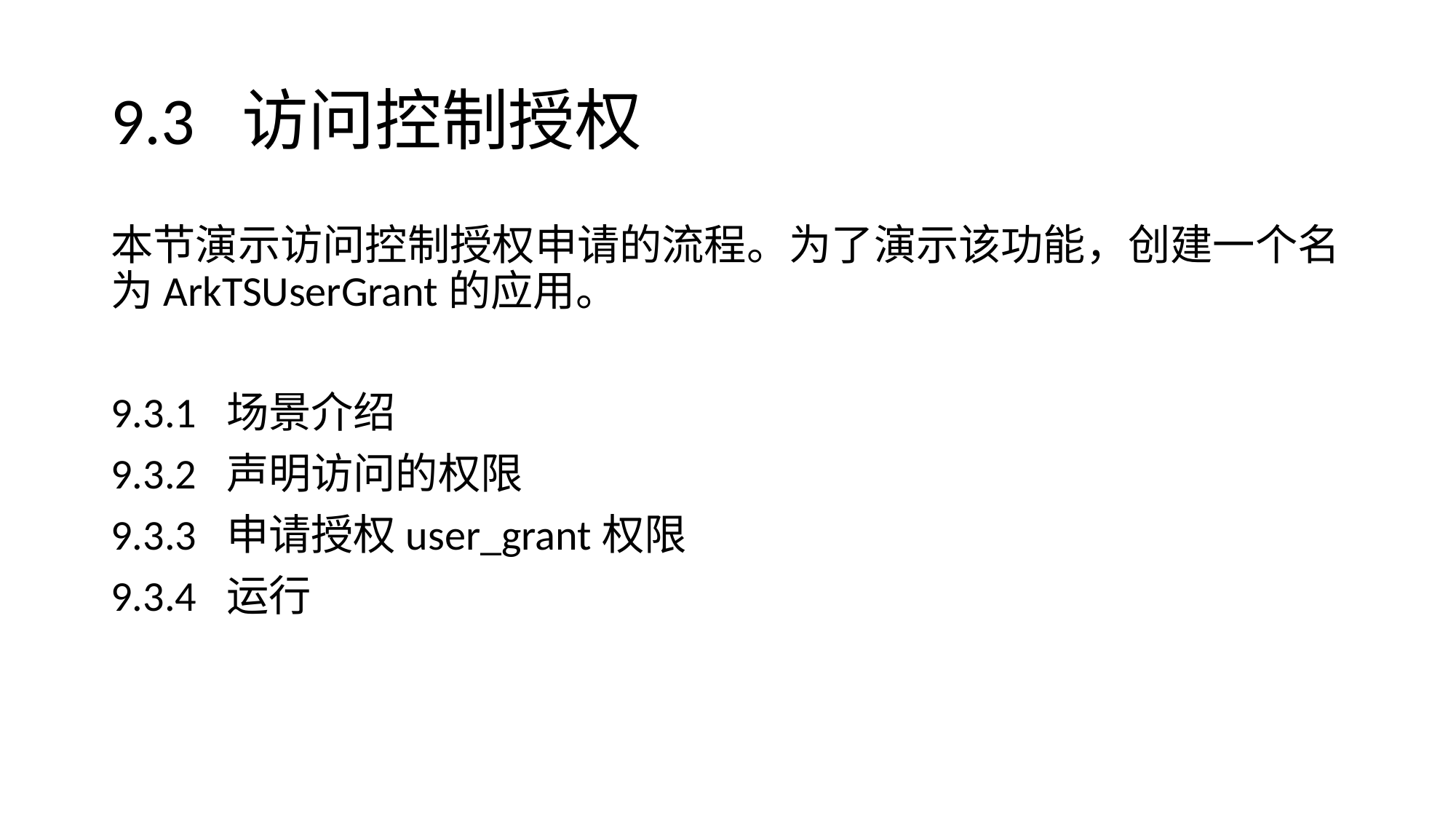

# 9.3  访问控制授权
本节演示访问控制授权申请的流程。为了演示该功能，创建一个名为ArkTSUserGrant的应用。

9.3.1  场景介绍
9.3.2  声明访问的权限
9.3.3  申请授权user_grant权限
9.3.4  运行